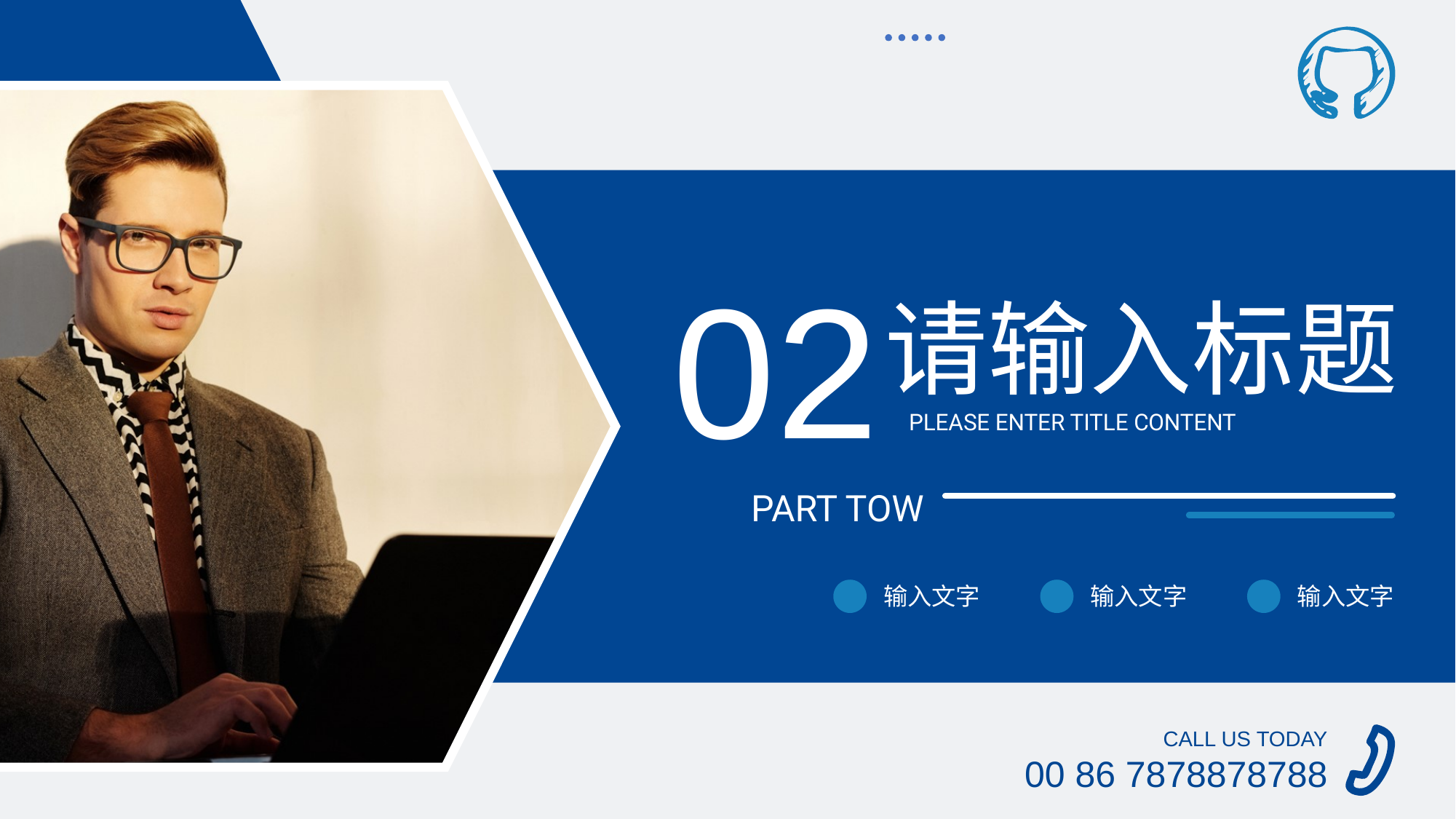

02
请输入标题
PLEASE ENTER TITLE CONTENT
PART TOW
输入文字

输入文字

输入文字

CALL US TODAY
00 86 7878878788